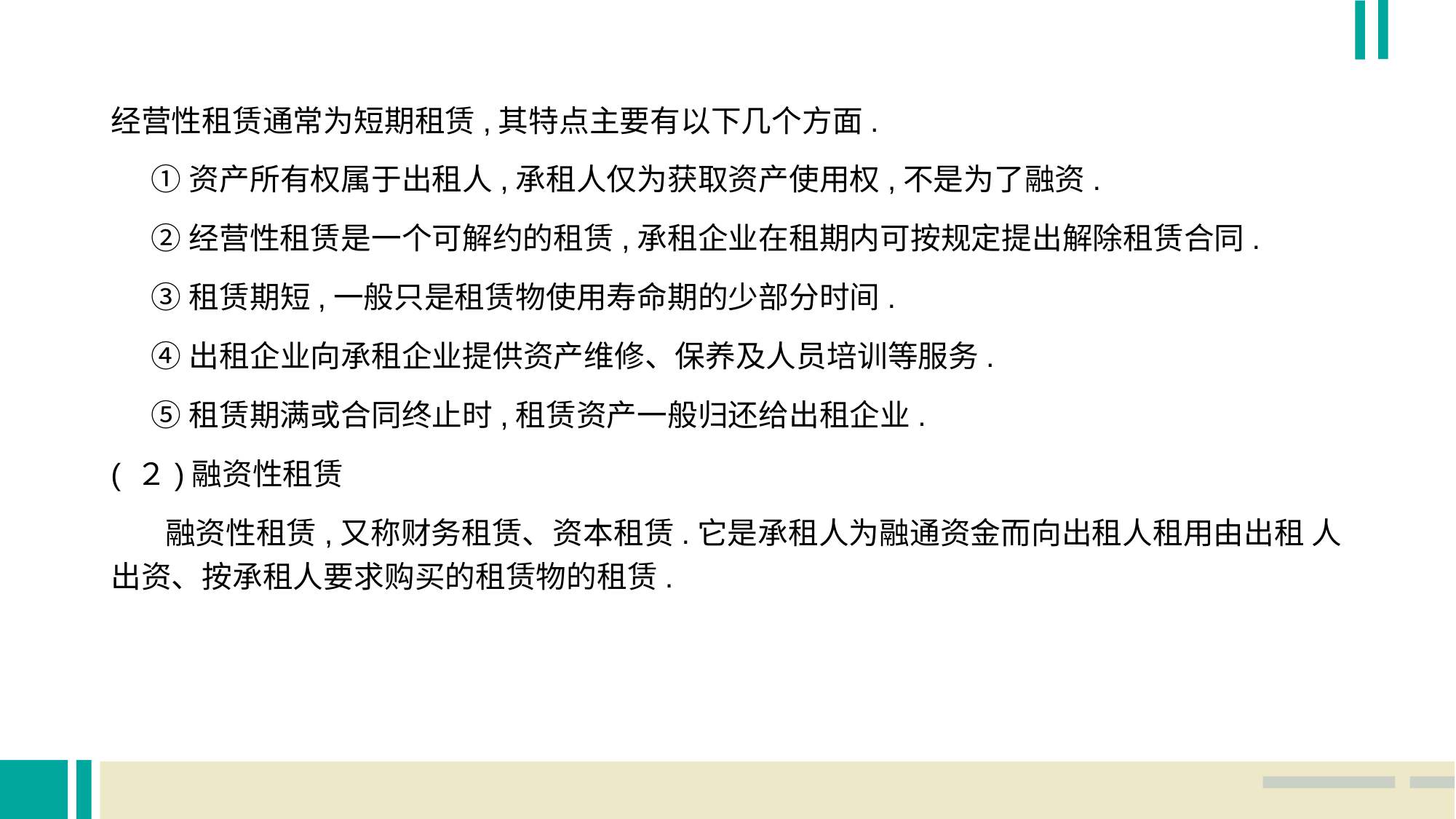

经营性租赁通常为短期租赁,其特点主要有以下几个方面.
      ①资产所有权属于出租人,承租人仅为获取资产使用权,不是为了融资.
      ②经营性租赁是一个可解约的租赁,承租企业在租期内可按规定提出解除租赁合同.
      ③租赁期短,一般只是租赁物使用寿命期的少部分时间.
      ④出租企业向承租企业提供资产维修、保养及人员培训等服务.
      ⑤租赁期满或合同终止时,租赁资产一般归还给出租企业.
( ２)融资性租赁
       融资性租赁,又称财务租赁、资本租赁.它是承租人为融通资金而向出租人租用由出租 人出资、按承租人要求购买的租赁物的租赁.